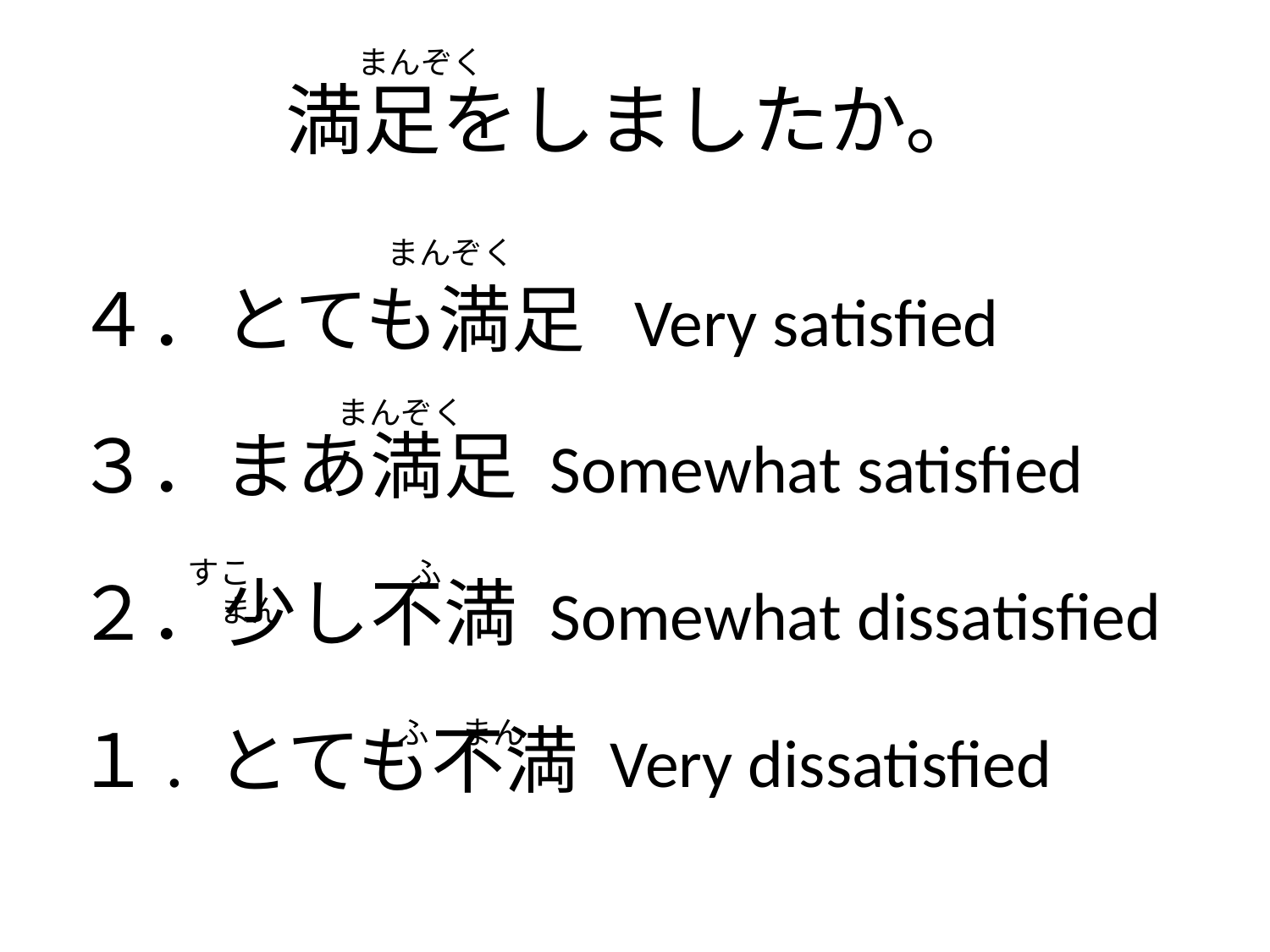

まんぞく
# 満足をしましたか。
４．とても満足  Very satisfied
３．まあ満足 Somewhat satisfied
２．少し不満 Somewhat dissatisfied
１. とても不満 Very dissatisfied
まんぞく
まんぞく
すこ　　　　　ふ　まん
ふ　まん